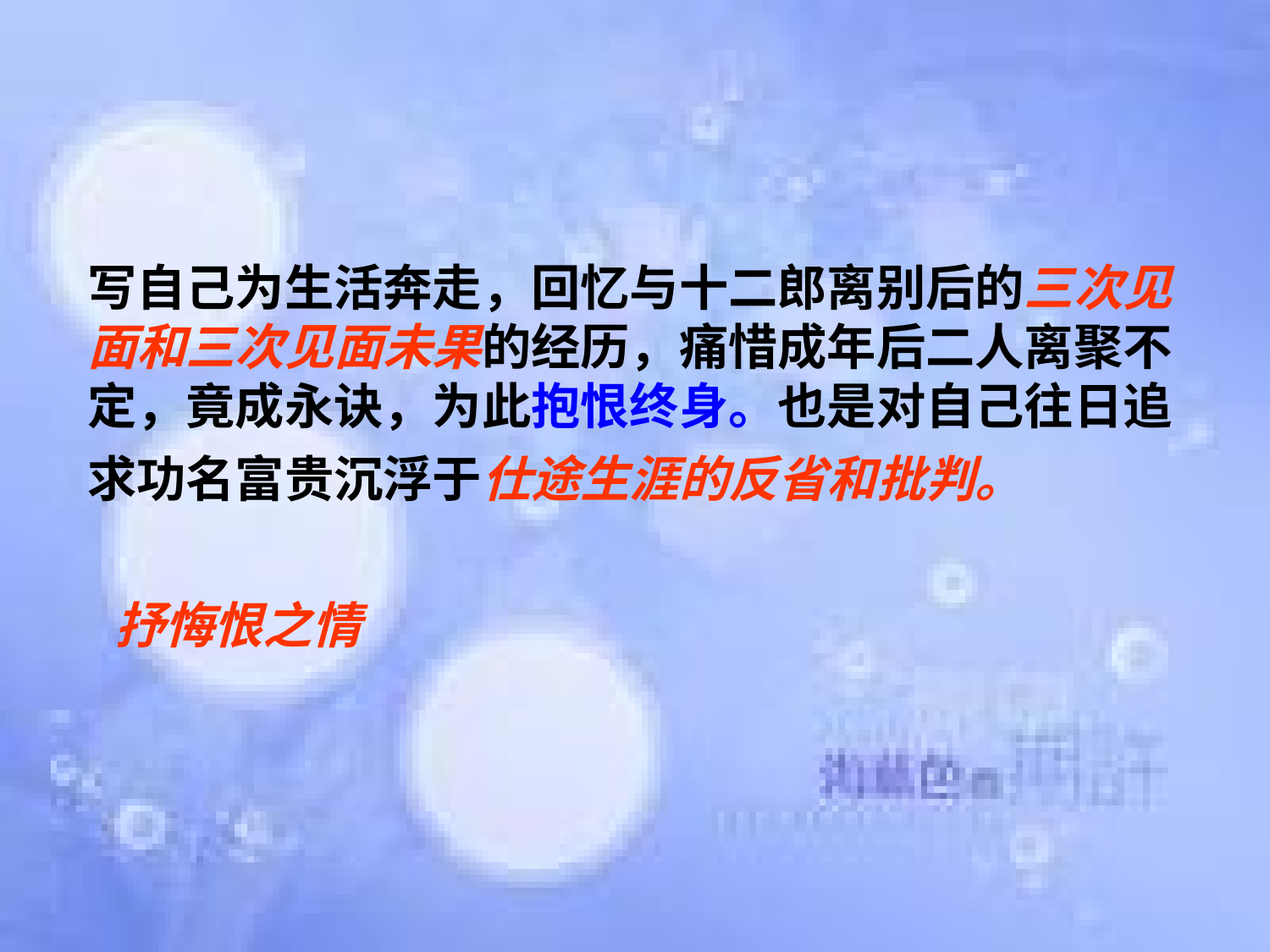

写自己为生活奔走，回忆与十二郎离别后的三次见面和三次见面未果的经历，痛惜成年后二人离聚不定，竟成永诀，为此抱恨终身。也是对自己往日追求功名富贵沉浮于仕途生涯的反省和批判。
抒悔恨之情